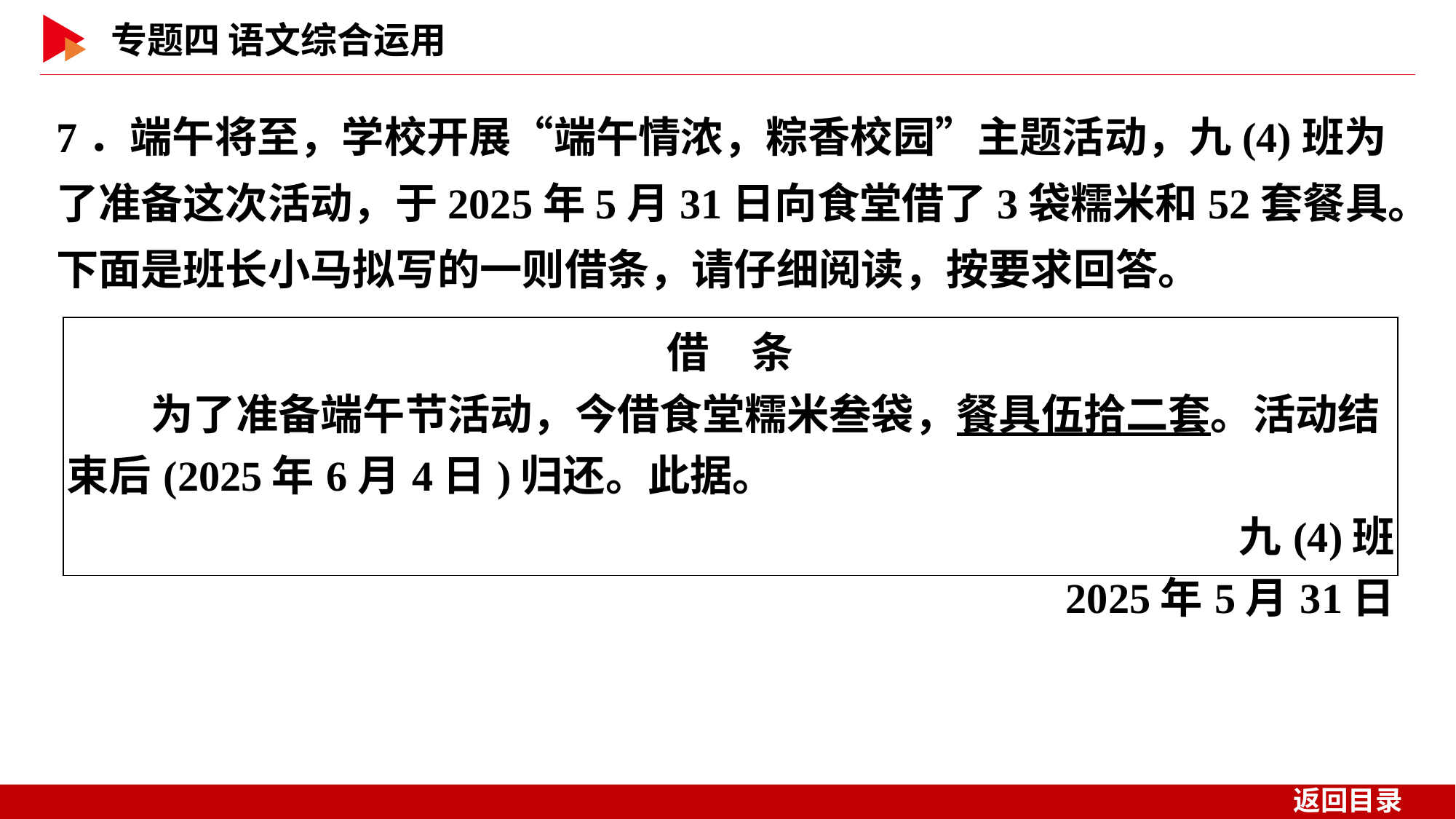

7．端午将至，学校开展“端午情浓，粽香校园”主题活动，九(4)班为了准备这次活动，于2025年5月31日向食堂借了3袋糯米和52套餐具。下面是班长小马拟写的一则借条，请仔细阅读，按要求回答。
| 借　条 　　为了准备端午节活动，今借食堂糯米叁袋，餐具伍拾二套。活动结束后(2025年6月4日)归还。此据。 九(4)班 2025年5月31日 |
| --- |